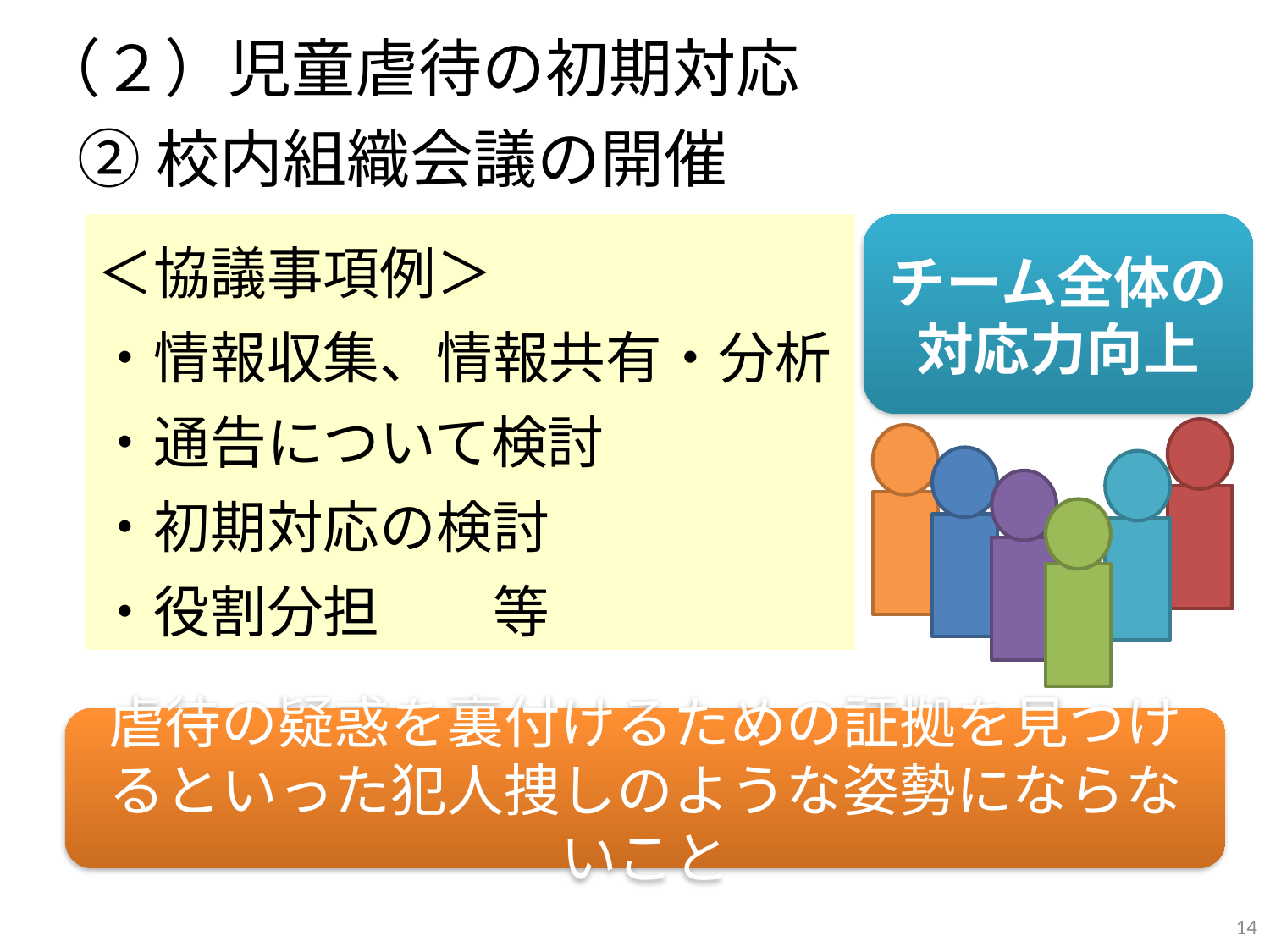

（２）児童虐待の初期対応
②校内組織会議の開催
＜協議事項例＞
・情報収集、情報共有・分析
・通告について検討
・初期対応の検討
・役割分担　　等
チーム全体の
対応力向上

虐待の疑惑を裏付けるための証拠を見つけるといった犯人捜しのような姿勢にならないこと
14